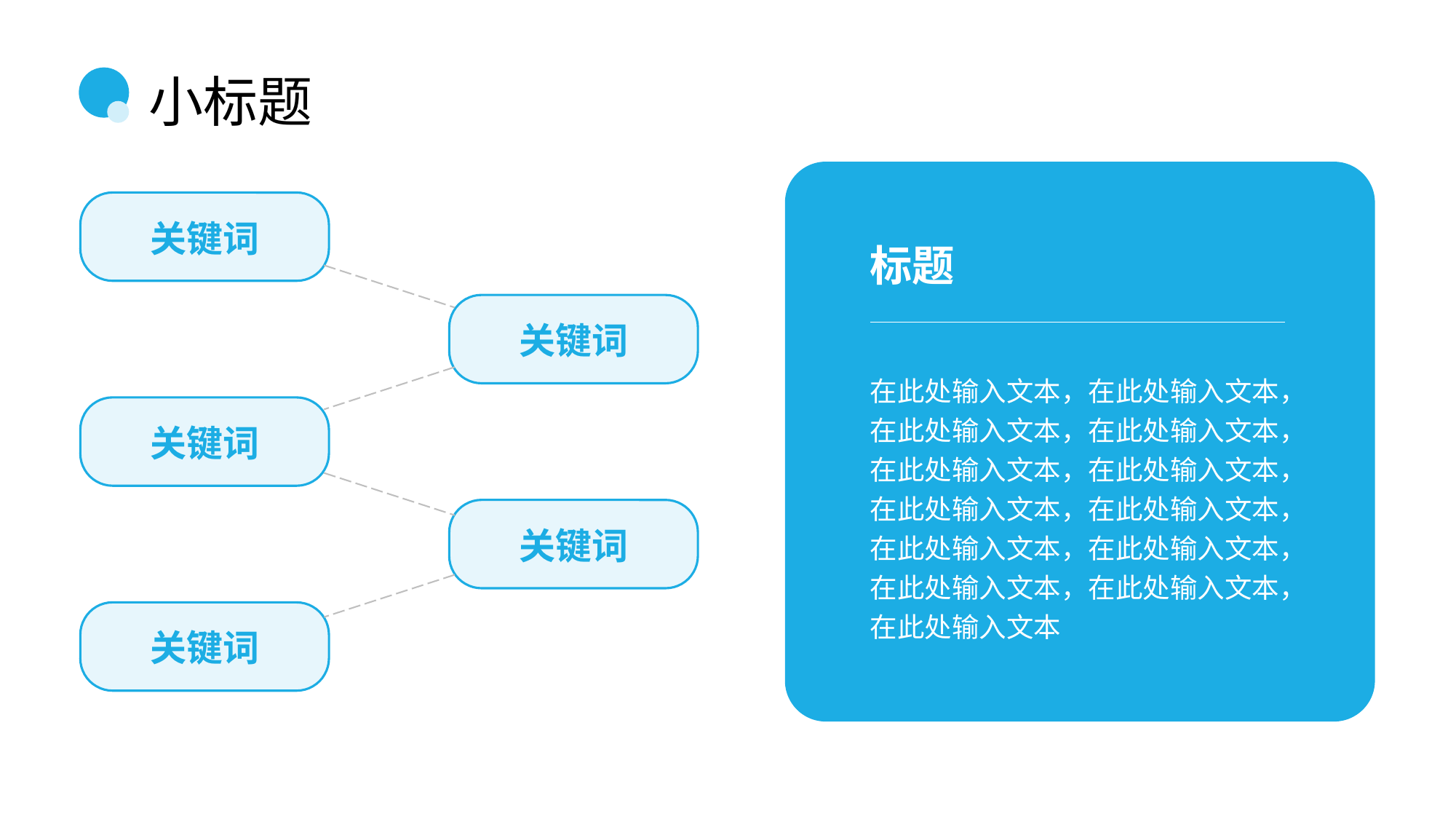

# 小标题

关键词

关键词

关键词

关键词

关键词
标题
在此处输入文本，在此处输入文本，在此处输入文本，在此处输入文本，在此处输入文本，在此处输入文本，
在此处输入文本，在此处输入文本，在此处输入文本，在此处输入文本，
在此处输入文本，在此处输入文本，在此处输入文本